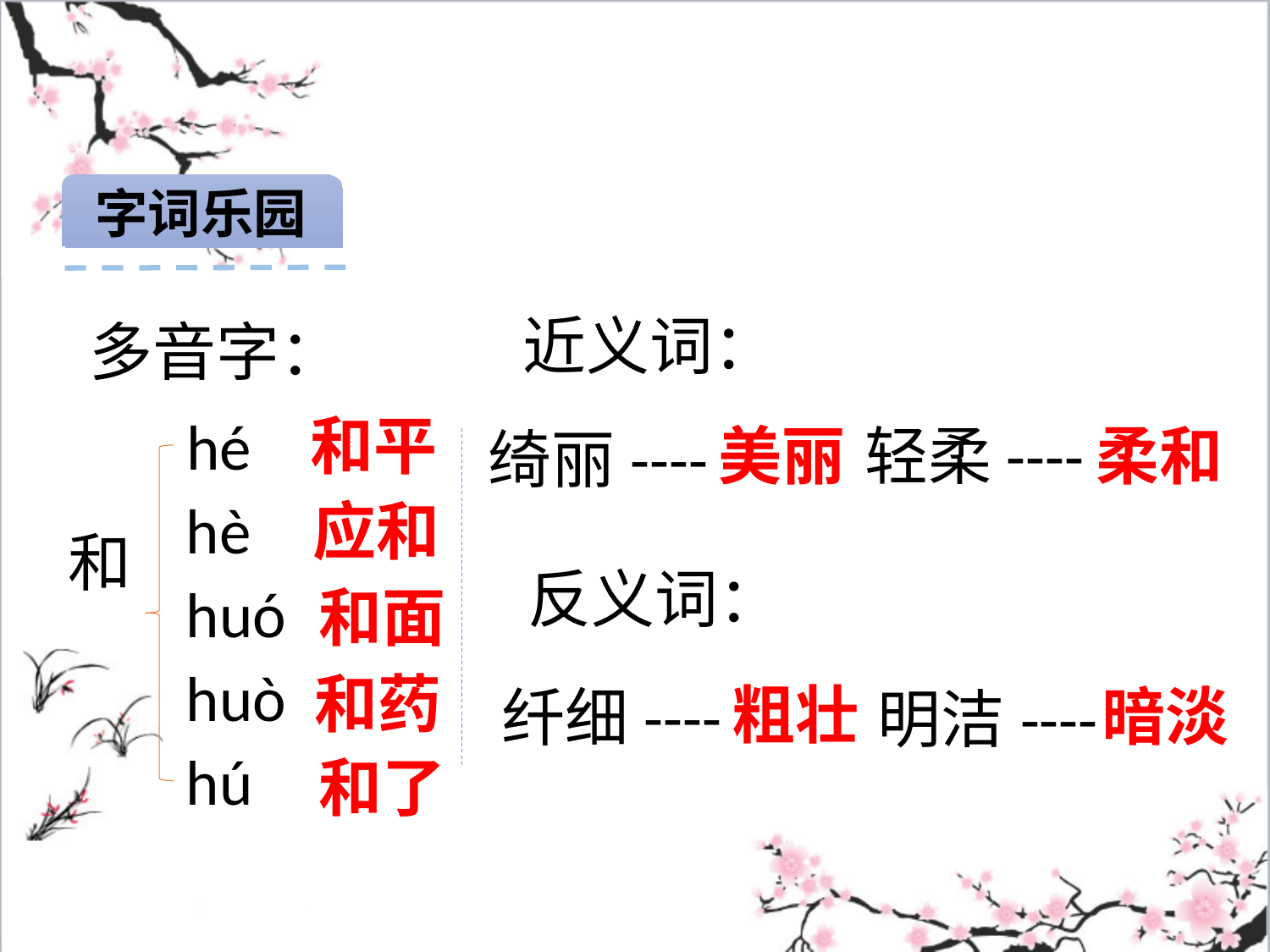

字词乐园

近义词：
多音字：
和平
hé
轻柔----
美丽
柔和
绮丽----

hè
应和
和
反义词：
huó
和面
huò
和药
粗壮
暗淡
纤细----
明洁----
hú
和了